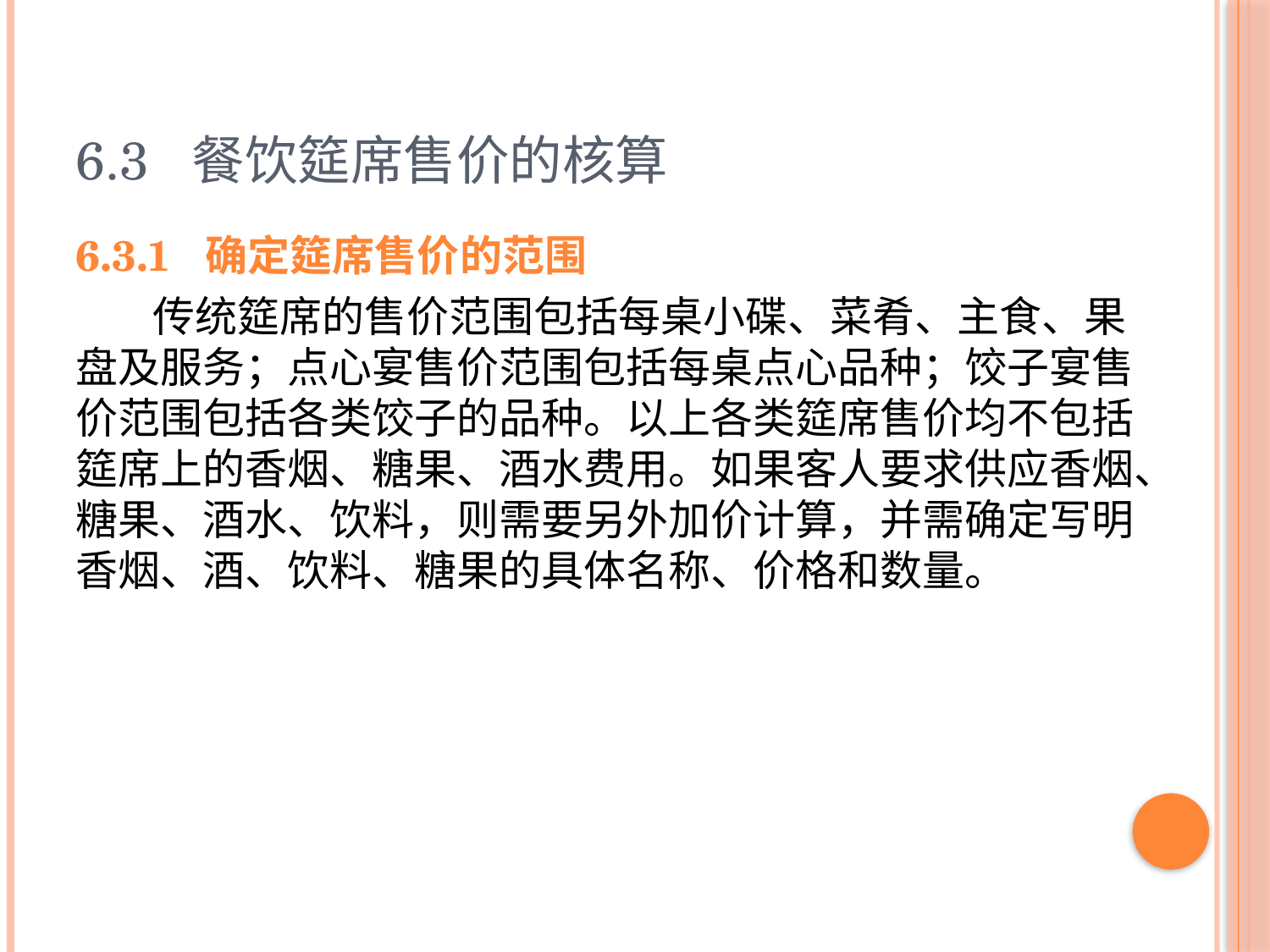

# 6.3  餐饮筵席售价的核算
6.3.1  确定筵席售价的范围
       传统筵席的售价范围包括每桌小碟、菜肴、主食、果盘及服务；点心宴售价范围包括每桌点心品种；饺子宴售价范围包括各类饺子的品种。以上各类筵席售价均不包括筵席上的香烟、糖果、酒水费用。如果客人要求供应香烟、糖果、酒水、饮料，则需要另外加价计算，并需确定写明香烟、酒、饮料、糖果的具体名称、价格和数量。